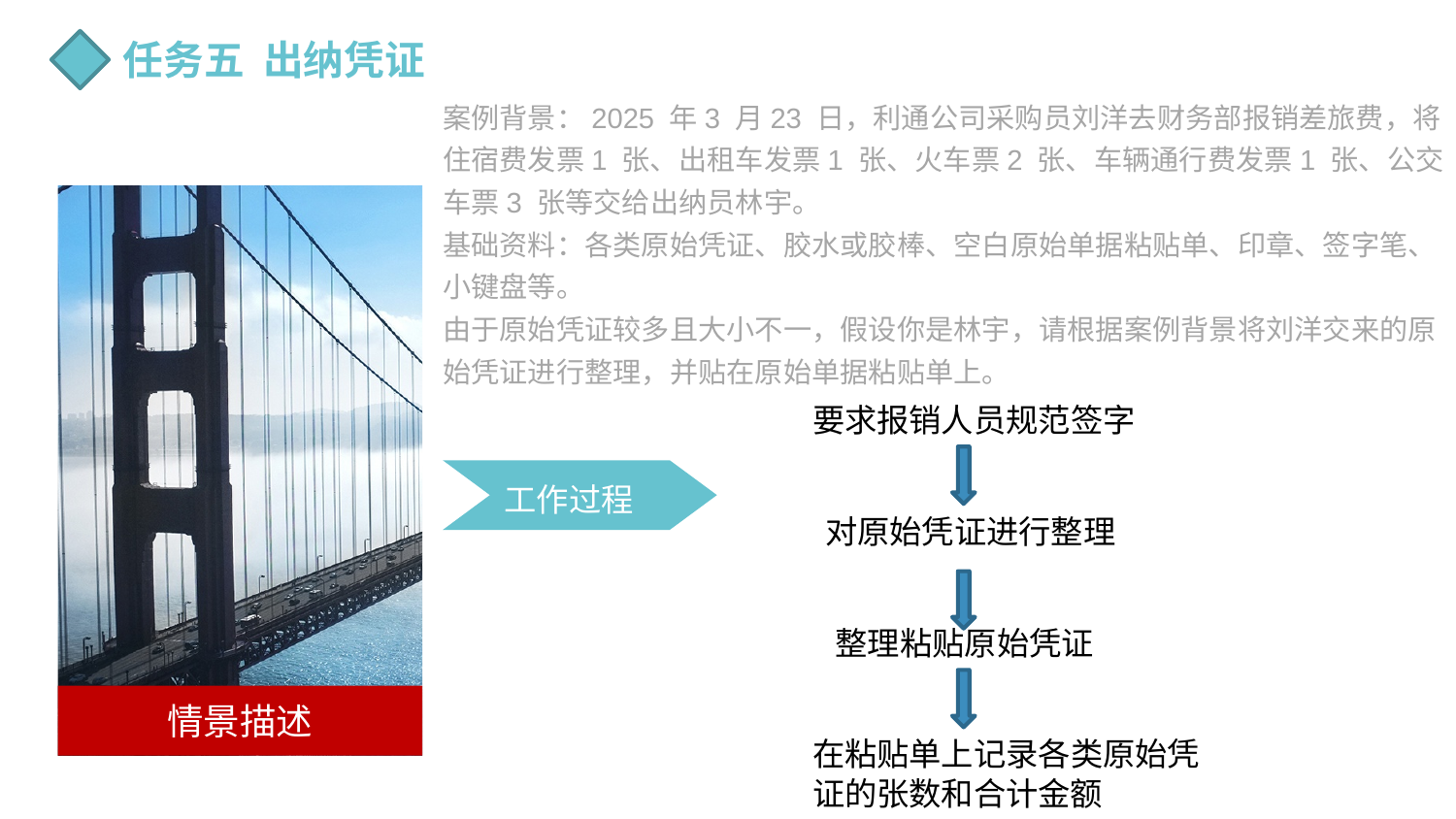

任务五  出纳凭证

案例背景：2025 年3 月23 日，利通公司采购员刘洋去财务部报销差旅费，将住宿费发票1 张、出租车发票1 张、火车票2 张、车辆通行费发票1 张、公交车票3 张等交给出纳员林宇。
基础资料：各类原始凭证、胶水或胶棒、空白原始单据粘贴单、印章、签字笔、小键盘等。
由于原始凭证较多且大小不一，假设你是林宇，请根据案例背景将刘洋交来的原始凭证进行整理，并贴在原始单据粘贴单上。

情景描述
要求报销人员规范签字

工作过程
对原始凭证进行整理

整理粘贴原始凭证

在粘贴单上记录各类原始凭证的张数和合计金额